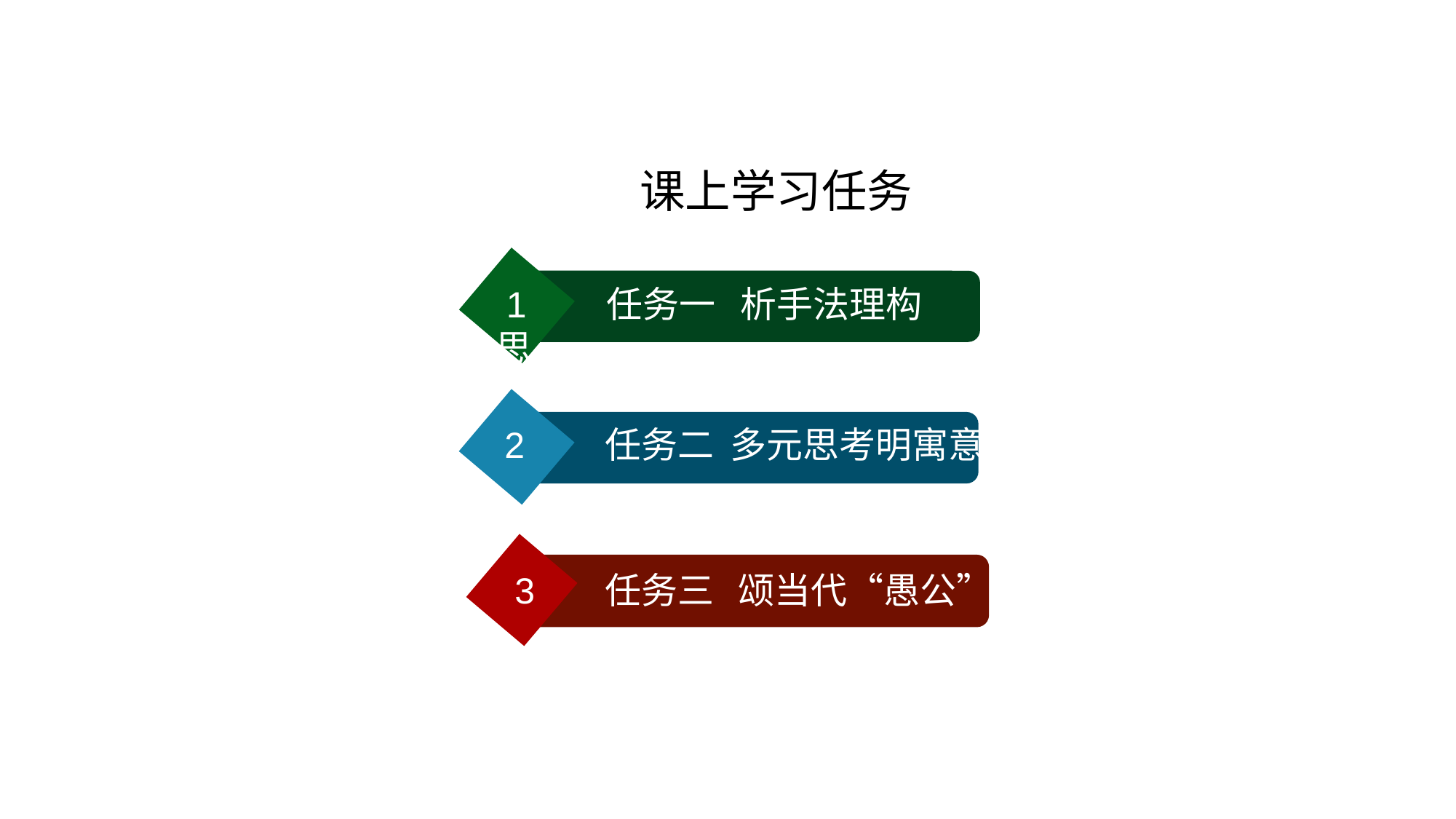

# 课上学习任务

 1       任务一   析手法理构思

2       任务二  多元思考明寓意

 3      任务三   颂当代“愚公”